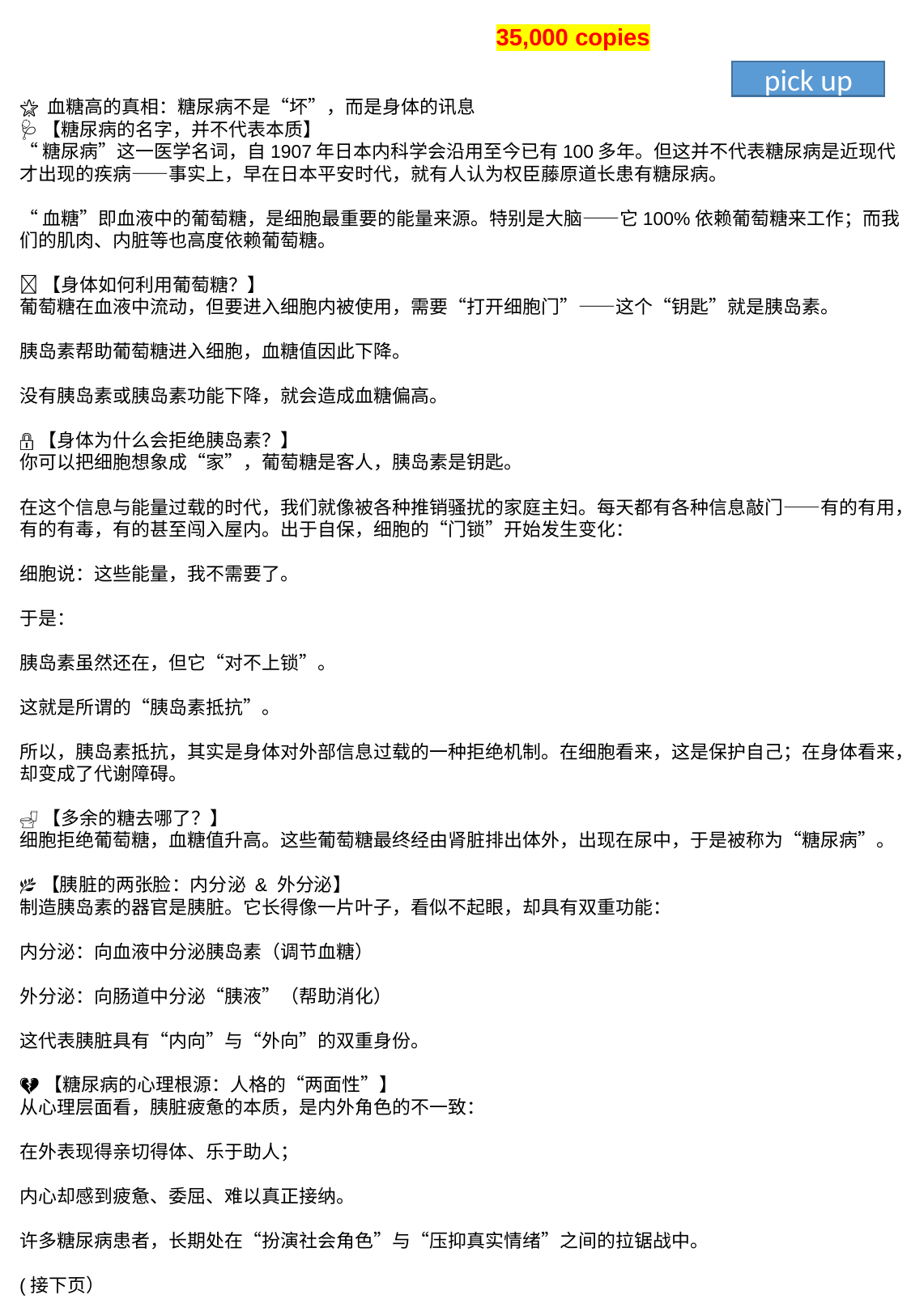

35,000 copies
pick up
🌟 血糖高的真相：糖尿病不是“坏”，而是身体的讯息
🩺【糖尿病的名字，并不代表本质】
“糖尿病”这一医学名词，自1907年日本内科学会沿用至今已有100多年。但这并不代表糖尿病是近现代才出现的疾病——事实上，早在日本平安时代，就有人认为权臣藤原道长患有糖尿病。

“血糖”即血液中的葡萄糖，是细胞最重要的能量来源。特别是大脑——它100%依赖葡萄糖来工作；而我们的肌肉、内脏等也高度依赖葡萄糖。

🧪【身体如何利用葡萄糖？】
葡萄糖在血液中流动，但要进入细胞内被使用，需要“打开细胞门”——这个“钥匙”就是胰岛素。

胰岛素帮助葡萄糖进入细胞，血糖值因此下降。

没有胰岛素或胰岛素功能下降，就会造成血糖偏高。

🔒【身体为什么会拒绝胰岛素？】
你可以把细胞想象成“家”，葡萄糖是客人，胰岛素是钥匙。

在这个信息与能量过载的时代，我们就像被各种推销骚扰的家庭主妇。每天都有各种信息敲门——有的有用，有的有毒，有的甚至闯入屋内。出于自保，细胞的“门锁”开始发生变化：

细胞说：这些能量，我不需要了。

于是：

胰岛素虽然还在，但它“对不上锁”。

这就是所谓的“胰岛素抵抗”。

所以，胰岛素抵抗，其实是身体对外部信息过载的一种拒绝机制。在细胞看来，这是保护自己；在身体看来，却变成了代谢障碍。

🚽【多余的糖去哪了？】
细胞拒绝葡萄糖，血糖值升高。这些葡萄糖最终经由肾脏排出体外，出现在尿中，于是被称为“糖尿病”。

🌿【胰脏的两张脸：内分泌 & 外分泌】
制造胰岛素的器官是胰脏。它长得像一片叶子，看似不起眼，却具有双重功能：

内分泌：向血液中分泌胰岛素（调节血糖）

外分泌：向肠道中分泌“胰液”（帮助消化）

这代表胰脏具有“内向”与“外向”的双重身份。

💔【糖尿病的心理根源：人格的“两面性”】
从心理层面看，胰脏疲惫的本质，是内外角色的不一致：

在外表现得亲切得体、乐于助人；

内心却感到疲惫、委屈、难以真正接纳。

许多糖尿病患者，长期处在“扮演社会角色”与“压抑真实情绪”之间的拉锯战中。

(接下页）